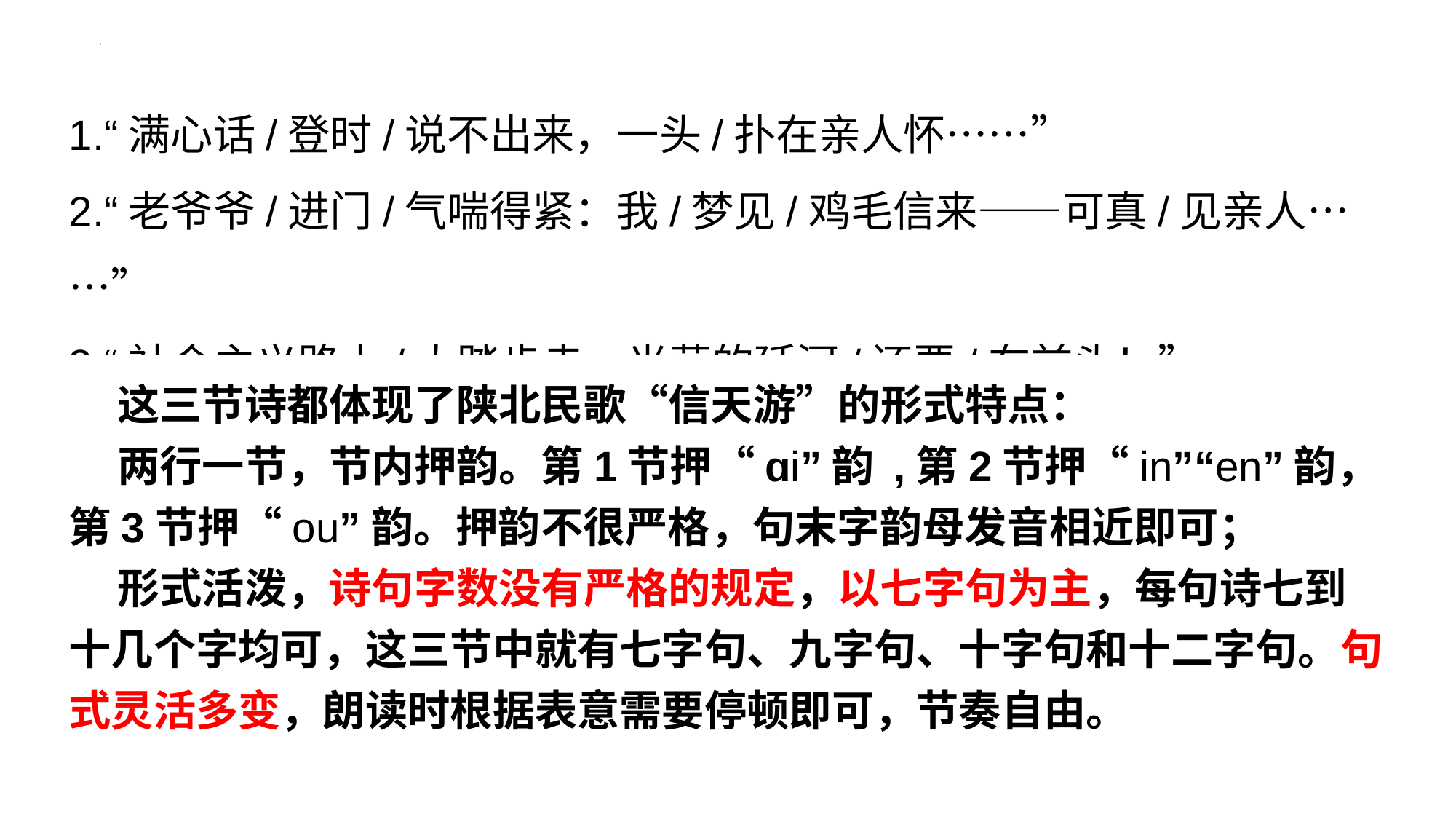

1.“满心话/登时/说不出来，一头/扑在亲人怀……”
2.“老爷爷/进门/气喘得紧：我/梦见/鸡毛信来——可真/见亲人……”
3.“社会主义路上/大踏步走，光荣的延河/还要/在前头！”
    这三节诗都体现了陕北民歌“信天游”的形式特点：
    两行一节，节内押韵。第1节押“ɑi”韵 ,第2节押“in”“en”韵，第3节押“ou”韵。押韵不很严格，句末字韵母发音相近即可；
    形式活泼，诗句字数没有严格的规定，以七字句为主，每句诗七到十几个字均可，这三节中就有七字句、九字句、十字句和十二字句。句式灵活多变，朗读时根据表意需要停顿即可，节奏自由。